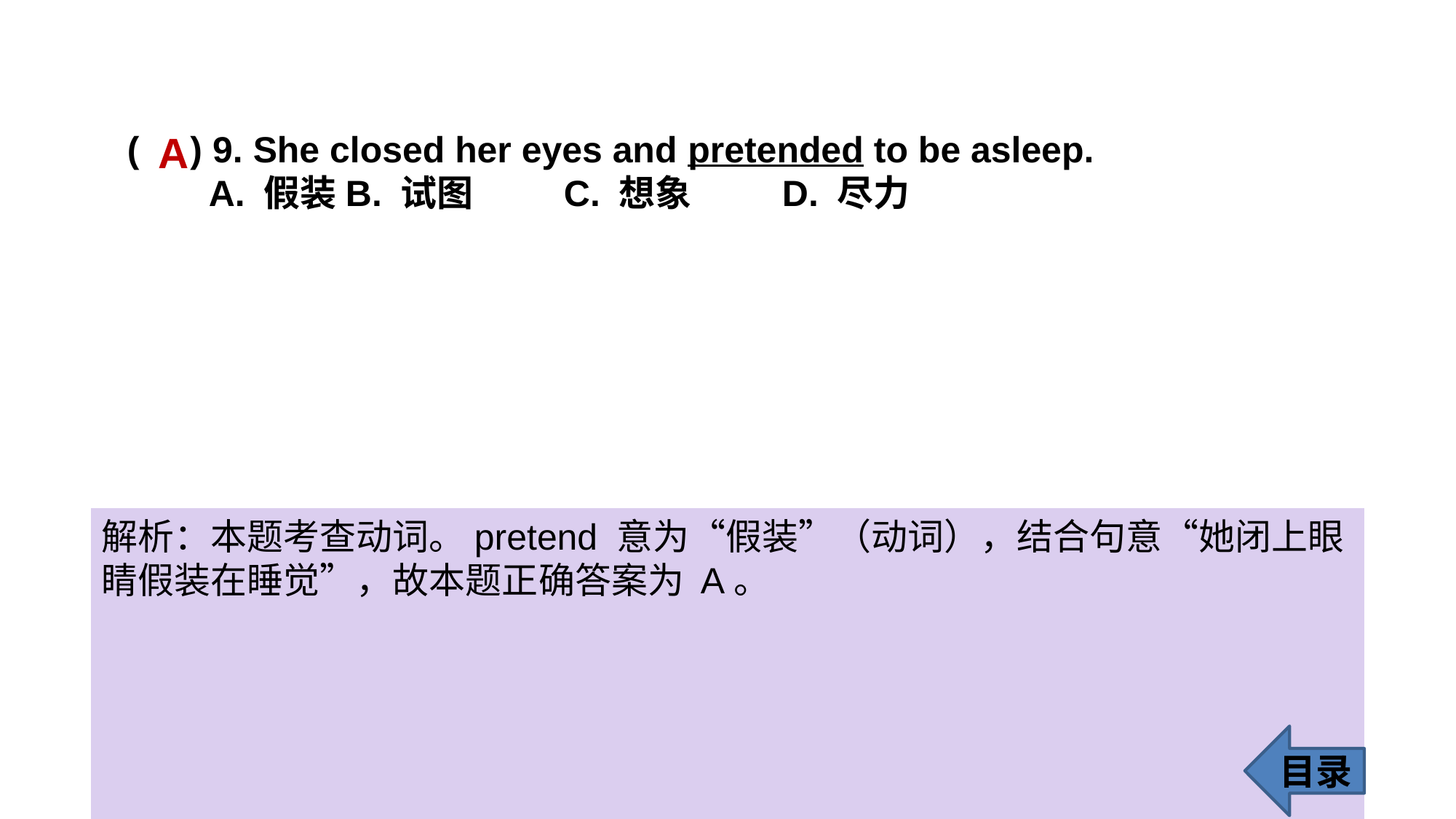

A
(     ) 9. She closed her eyes and pretended to be asleep.
        A. 假装 	B. 试图 	C. 想象 	D. 尽力
解析：本题考查动词。pretend 意为“假装”（动词），结合句意“她闭上眼睛假装在睡觉”，故本题正确答案为 A。

目录
13